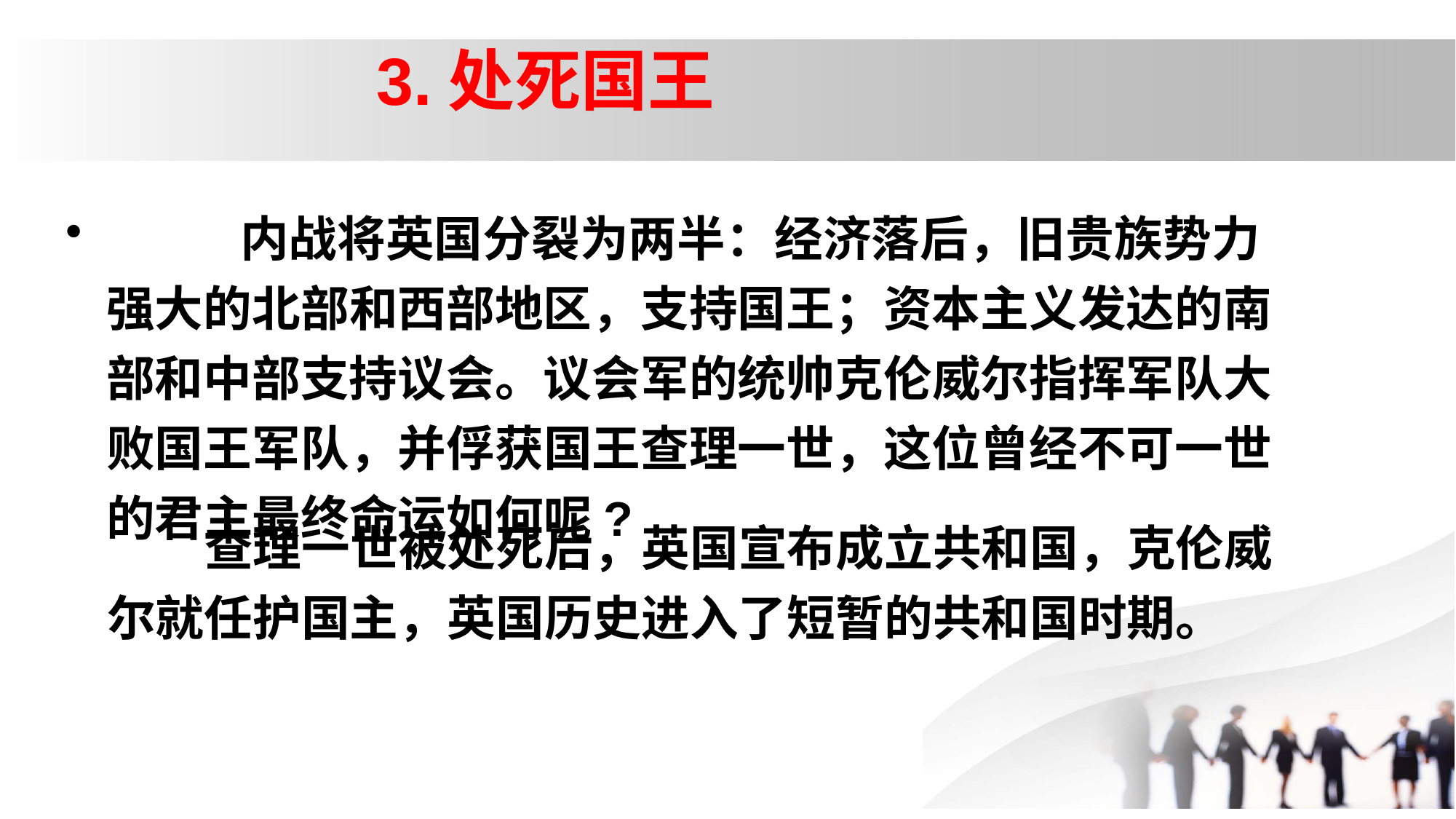

# 3.处死国王
           内战将英国分裂为两半：经济落后，旧贵族势力强大的北部和西部地区，支持国王；资本主义发达的南部和中部支持议会。议会军的统帅克伦威尔指挥军队大败国王军队，并俘获国王查理一世，这位曾经不可一世的君主最终命运如何呢?
     查理一世被处死后，英国宣布成立共和国，克伦威尔就任护国主，英国历史进入了短暂的共和国时期。